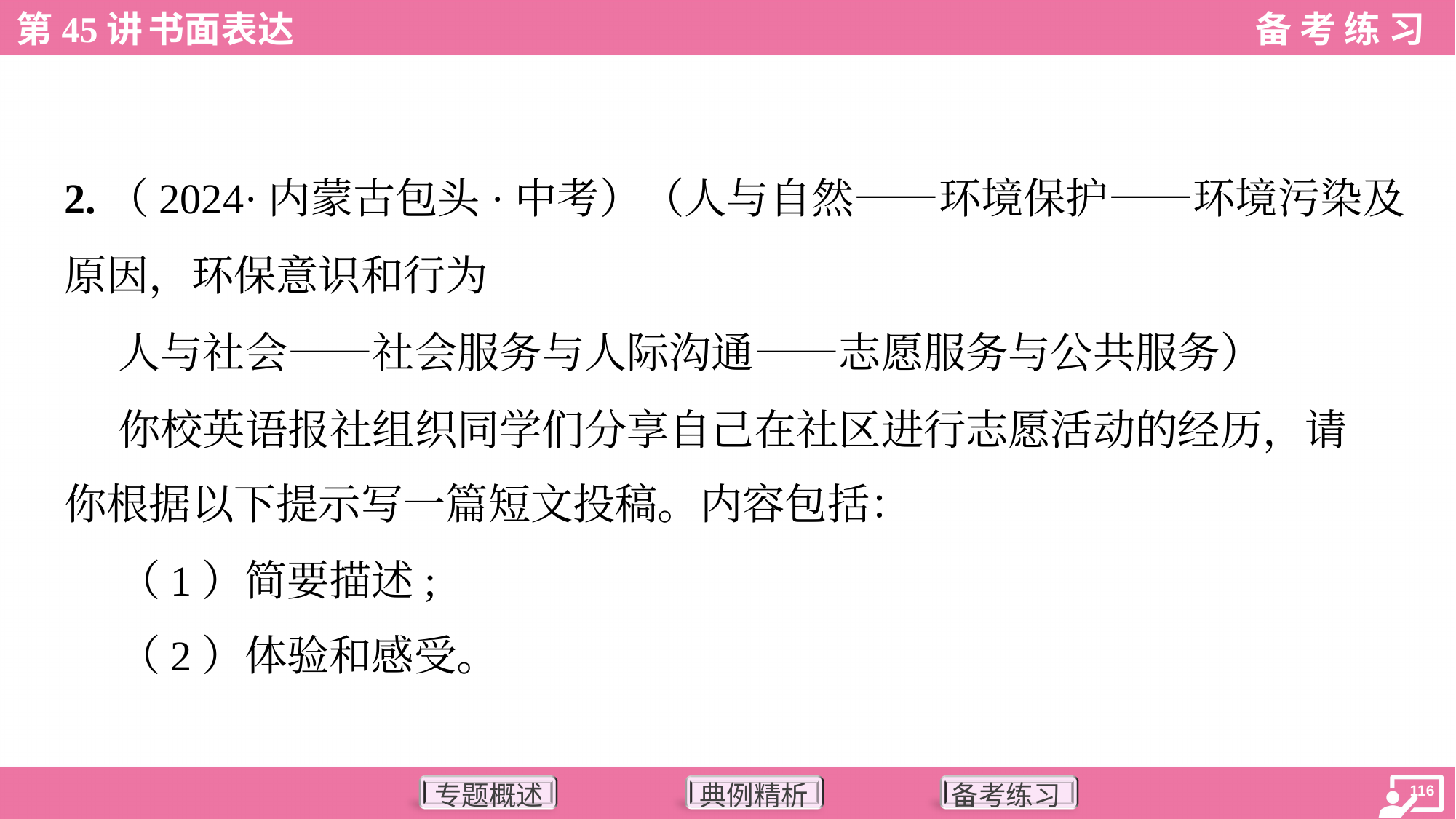

2.（2024·内蒙古包头·中考）（人与自然——环境保护——环境污染及
原因，环保意识和行为
    人与社会——社会服务与人际沟通——志愿服务与公共服务）
    你校英语报社组织同学们分享自己在社区进行志愿活动的经历，请
你根据以下提示写一篇短文投稿。内容包括：
    （1）简要描述;
    （2）体验和感受。